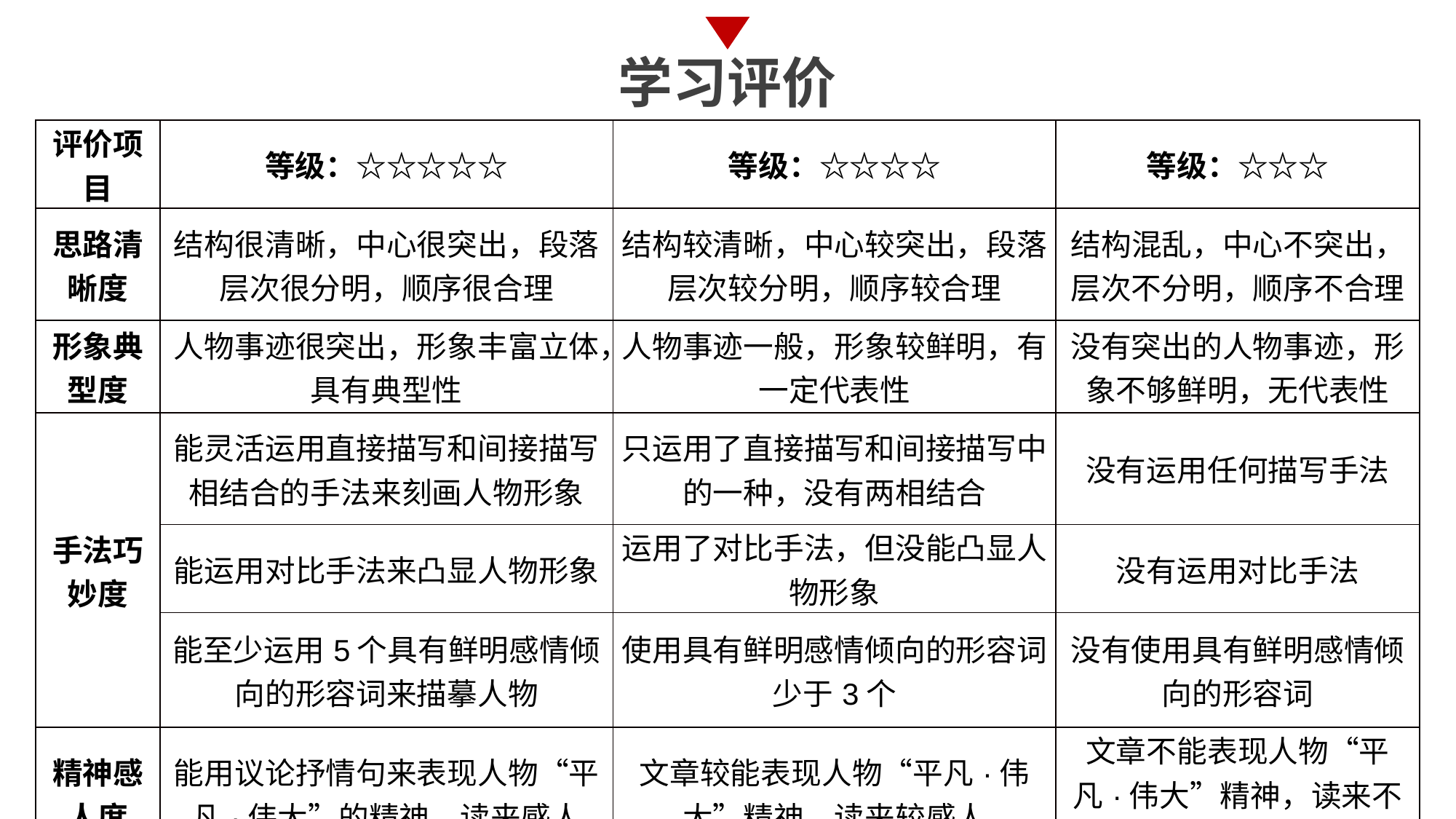

学习评价
| 评价项目 | 等级：☆☆☆☆☆ | 等级：☆☆☆☆ | 等级：☆☆☆ |
| --- | --- | --- | --- |
| 思路清晰度 | 结构很清晰，中心很突出，段落层次很分明，顺序很合理 | 结构较清晰，中心较突出，段落层次较分明，顺序较合理 | 结构混乱，中心不突出，层次不分明，顺序不合理 |
| 形象典型度 | 人物事迹很突出，形象丰富立体，具有典型性 | 人物事迹一般，形象较鲜明，有一定代表性 | 没有突出的人物事迹，形象不够鲜明，无代表性 |
| 手法巧妙度 | 能灵活运用直接描写和间接描写相结合的手法来刻画人物形象 | 只运用了直接描写和间接描写中的一种，没有两相结合 | 没有运用任何描写手法 |
|  | 能运用对比手法来凸显人物形象 | 运用了对比手法，但没能凸显人物形象 | 没有运用对比手法 |
|  | 能至少运用5个具有鲜明感情倾向的形容词来描摹人物 | 使用具有鲜明感情倾向的形容词少于3个 | 没有使用具有鲜明感情倾向的形容词 |
| 精神感人度 | 能用议论抒情句来表现人物“平凡·伟大”的精神，读来感人 | 文章较能表现人物“平凡·伟大”精神，读来较感人 | 文章不能表现人物“平凡·伟大”精神，读来不够感人 |